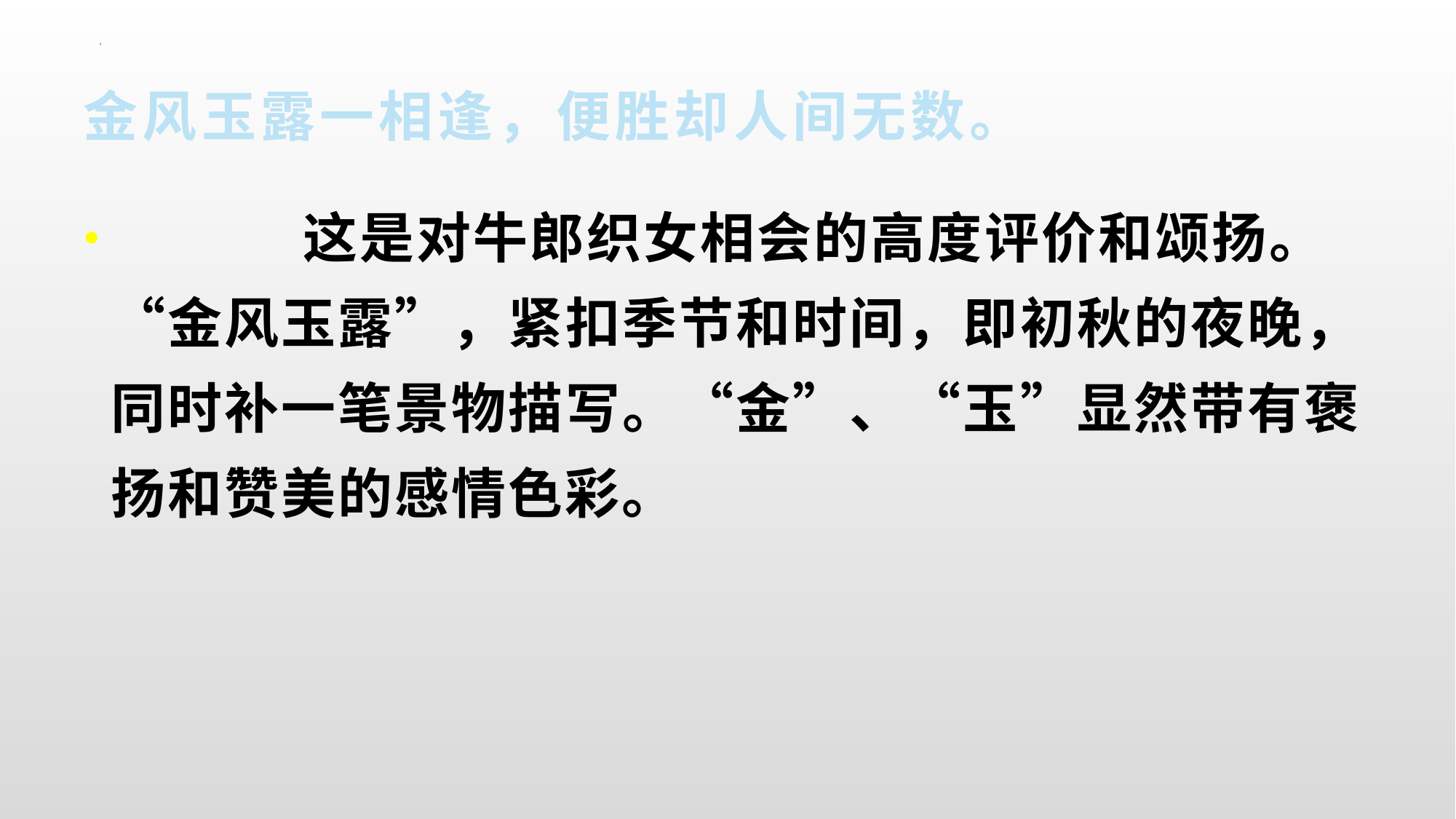

# 金风玉露一相逢，便胜却人间无数。
 	这是对牛郎织女相会的高度评价和颂扬。“金风玉露”，紧扣季节和时间，即初秋的夜晚，同时补一笔景物描写。“金”、“玉”显然带有褒扬和赞美的感情色彩。